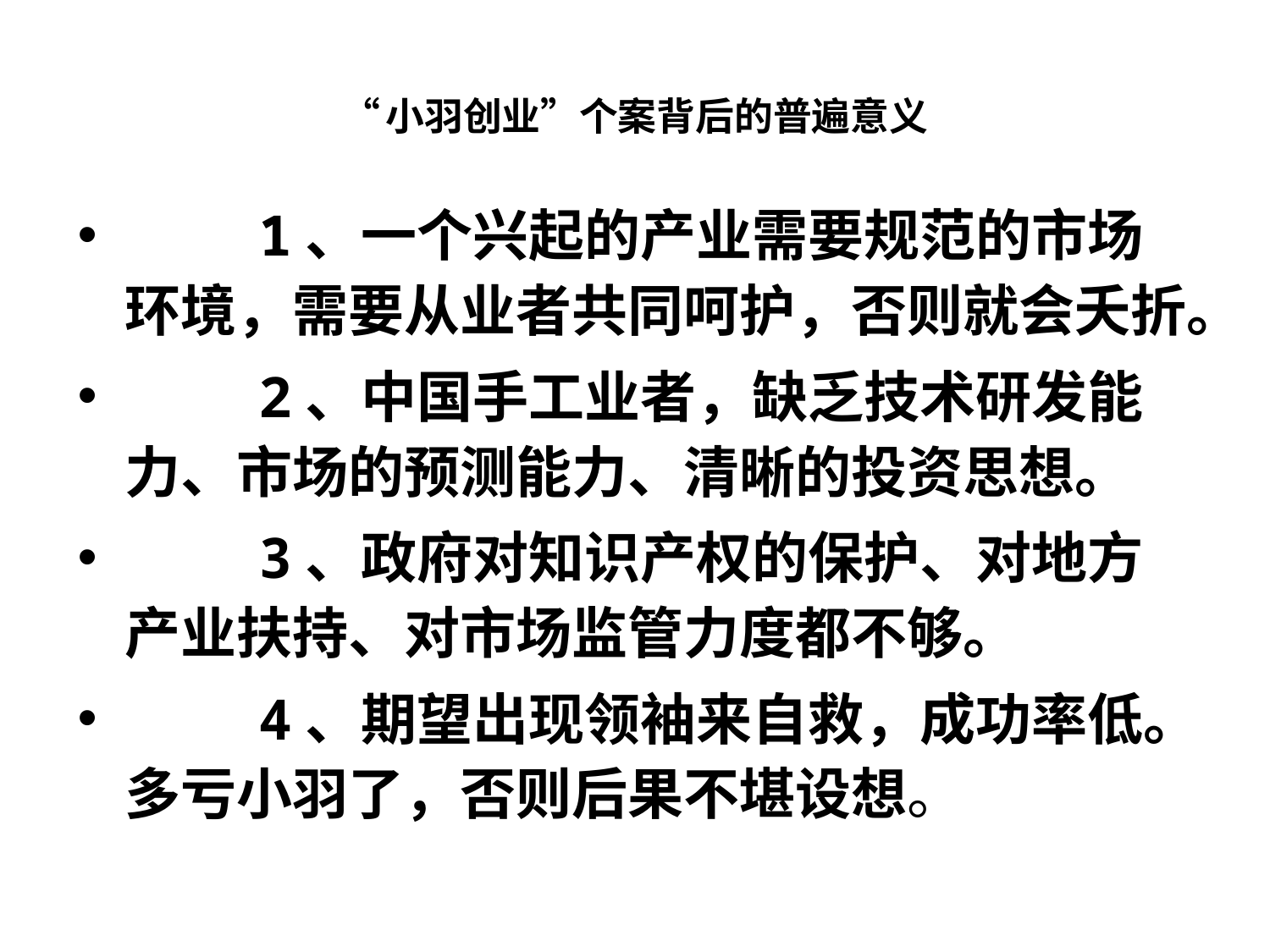

# “小羽创业”个案背后的普遍意义
    1、一个兴起的产业需要规范的市场环境，需要从业者共同呵护，否则就会夭折。
    2、中国手工业者，缺乏技术研发能力、市场的预测能力、清晰的投资思想。
    3、政府对知识产权的保护、对地方产业扶持、对市场监管力度都不够。
    4、期望出现领袖来自救，成功率低。多亏小羽了，否则后果不堪设想。